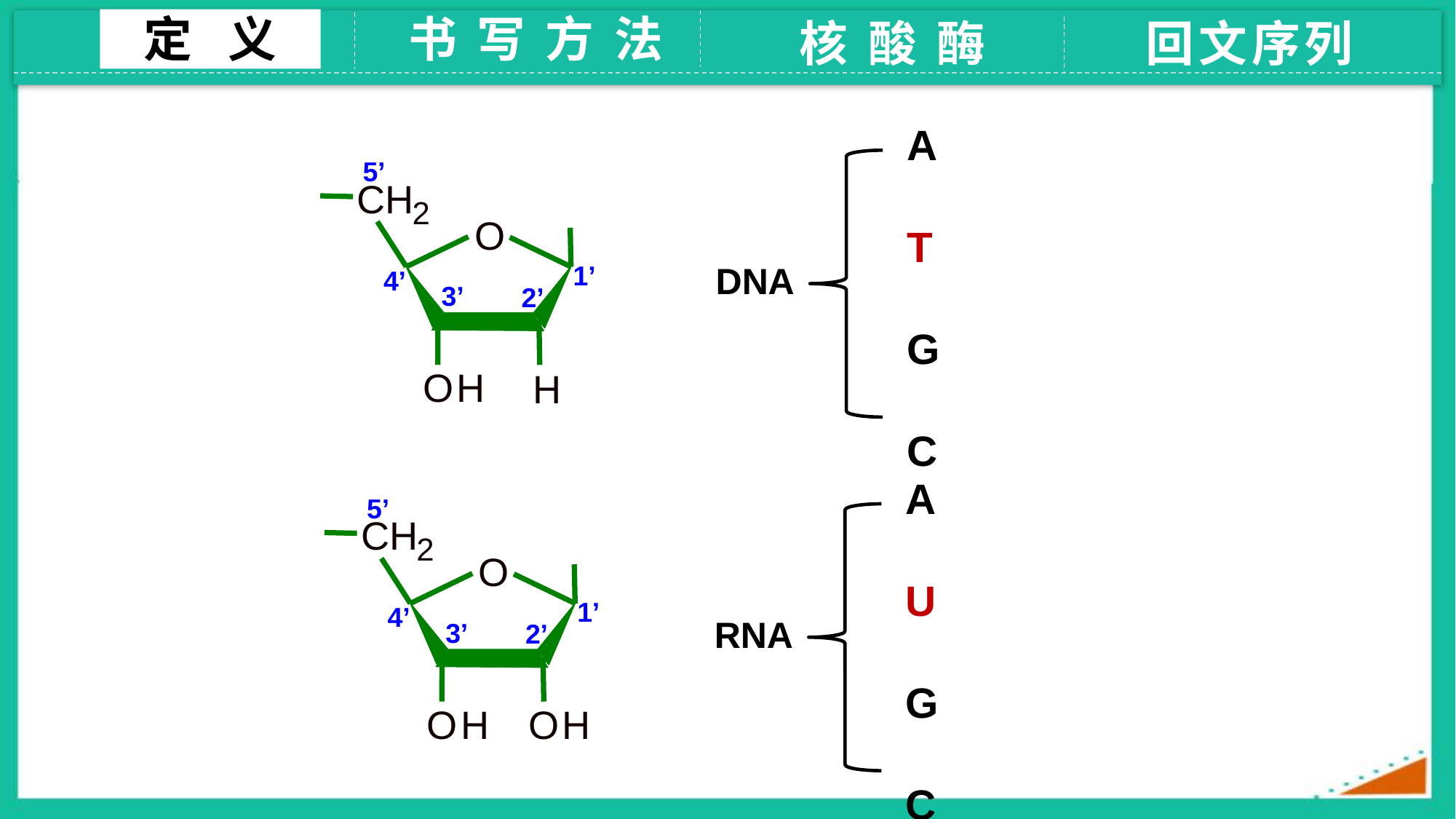

定  义
书 写 方 法
核 酸 酶
回文序列

A

T

G

C
5’

CH
2

O

O
H
H
1’
4’
3’
2’

DNA
A

U

G

C
5’

CH
2

O

O
H
O
H
1’
4’
3’
2’

RNA